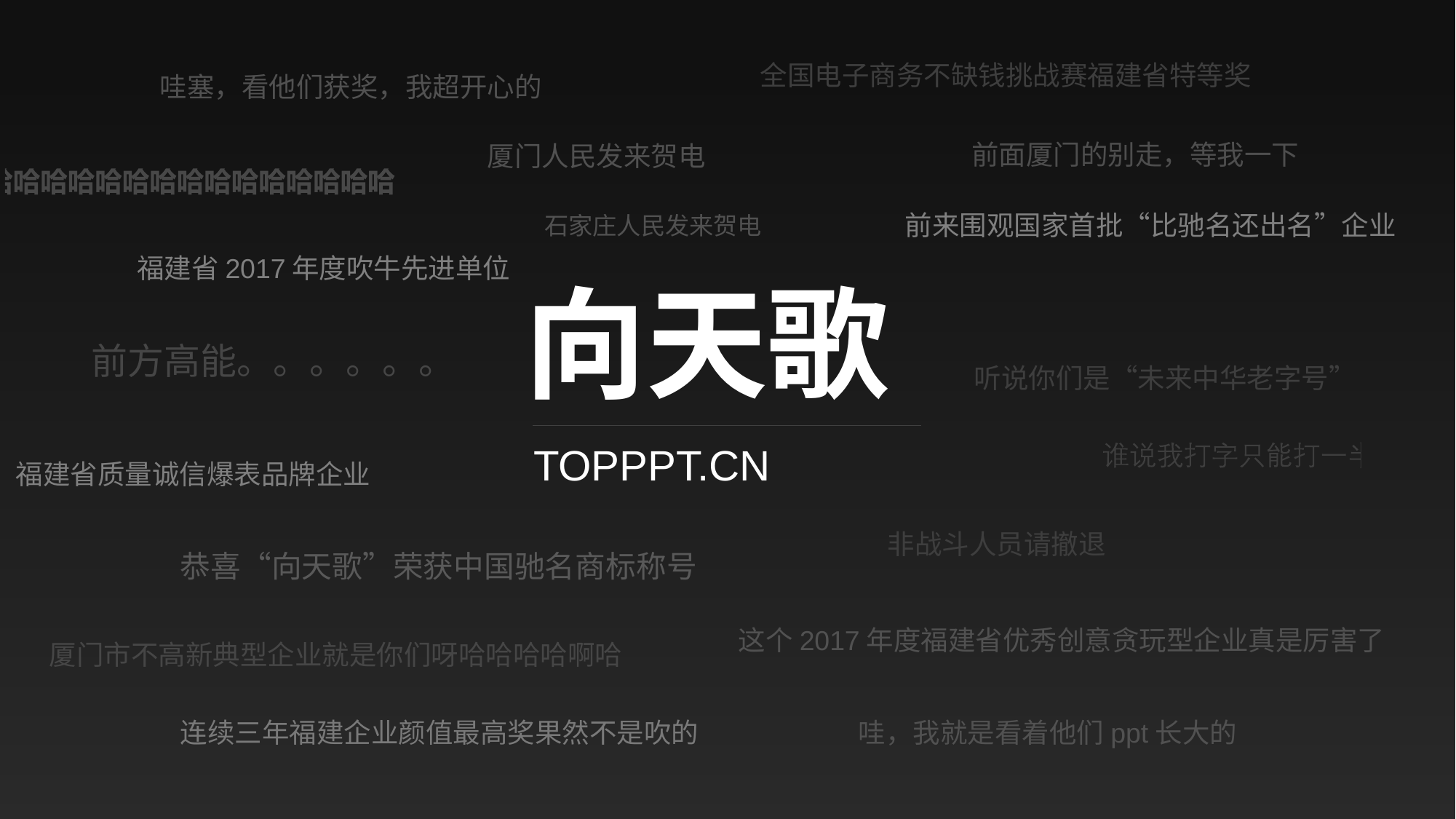

全国电子商务不缺钱挑战赛福建省特等奖
哇塞，看他们获奖，我超开心的
前面厦门的别走，等我一下
厦门人民发来贺电

前来围观国家首批“比驰名还出名”企业
石家庄人民发来贺电
福建省2017年度吹牛先进单位
向天歌
前方高能。。。。。。
听说你们是“未来中华老字号”
TOPPPT.CN

福建省质量诚信爆表品牌企业
非战斗人员请撤退
恭喜“向天歌”荣获中国驰名商标称号
这个2017年度福建省优秀创意贪玩型企业真是厉害了
厦门市不高新典型企业就是你们呀哈哈哈哈啊哈
连续三年福建企业颜值最高奖果然不是吹的
哇，我就是看着他们ppt长大的
杨铮